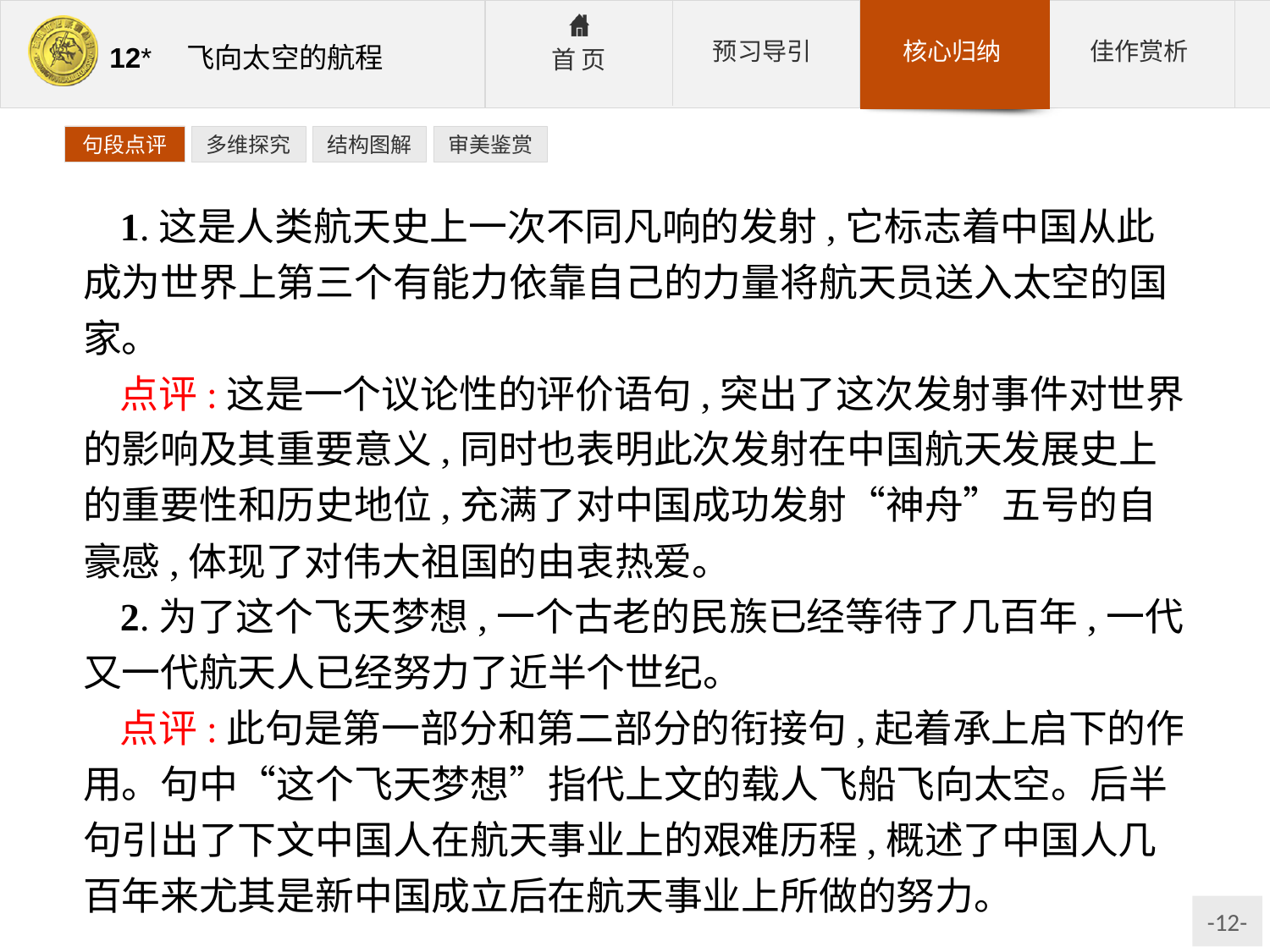

句段点评
多维探究
结构图解
审美鉴赏
1.这是人类航天史上一次不同凡响的发射,它标志着中国从此成为世界上第三个有能力依靠自己的力量将航天员送入太空的国家。
点评:这是一个议论性的评价语句,突出了这次发射事件对世界的影响及其重要意义,同时也表明此次发射在中国航天发展史上的重要性和历史地位,充满了对中国成功发射“神舟”五号的自豪感,体现了对伟大祖国的由衷热爱。
2.为了这个飞天梦想,一个古老的民族已经等待了几百年,一代又一代航天人已经努力了近半个世纪。
点评:此句是第一部分和第二部分的衔接句,起着承上启下的作用。句中“这个飞天梦想”指代上文的载人飞船飞向太空。后半句引出了下文中国人在航天事业上的艰难历程,概述了中国人几百年来尤其是新中国成立后在航天事业上所做的努力。